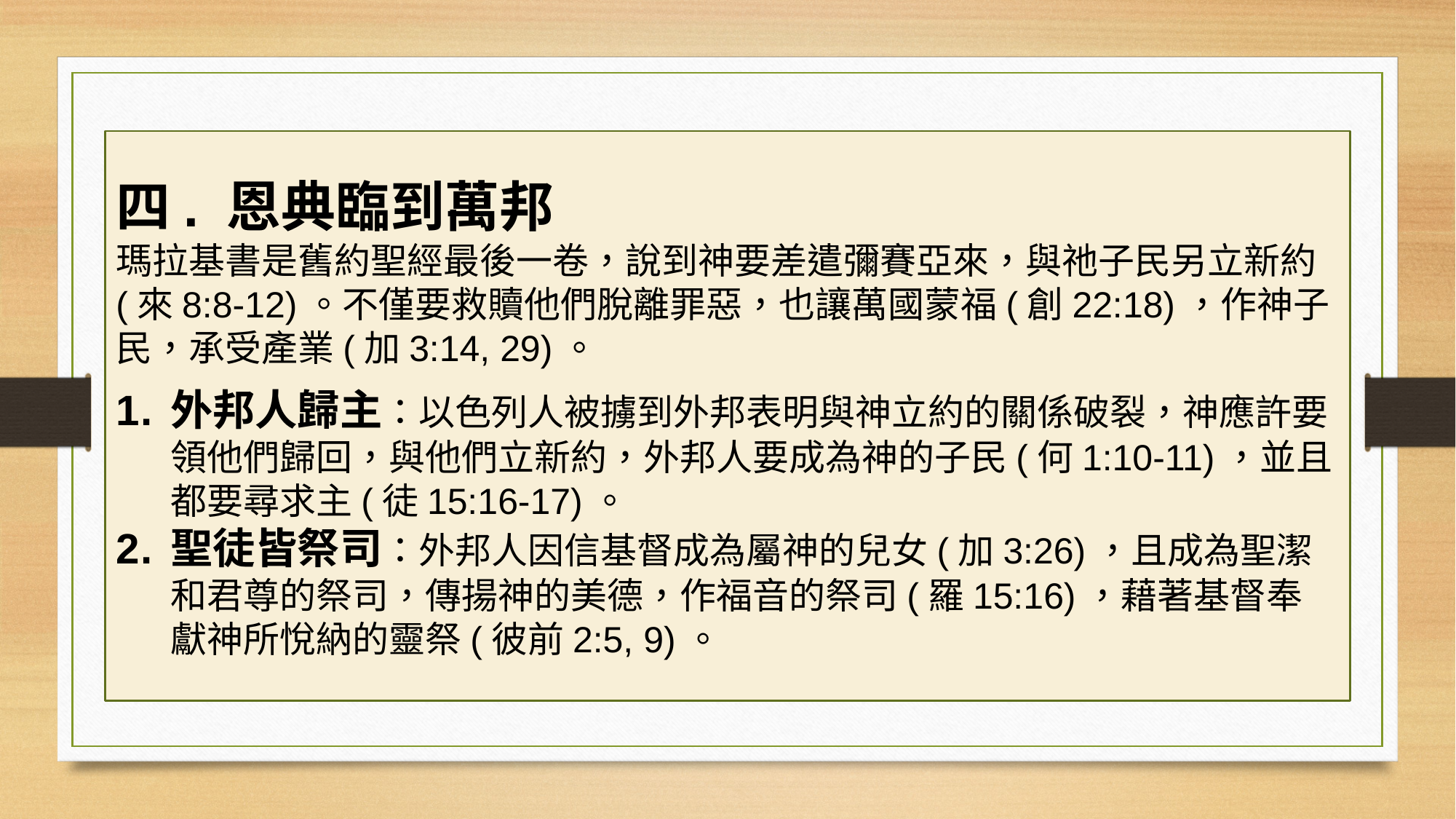

#
四. 恩典臨到萬邦
瑪拉基書是舊約聖經最後一卷，說到神要差遣彌賽亞來，與祂子民另立新約(來8:8-12)。不僅要救贖他們脫離罪惡，也讓萬國蒙福(創22:18)，作神子民，承受產業(加3:14, 29)。

外邦人歸主：以色列人被擄到外邦表明與神立約的關係破裂，神應許要領他們歸回，與他們立新約，外邦人要成為神的子民(何1:10-11)，並且都要尋求主(徒15:16-17)。
聖徒皆祭司：外邦人因信基督成為屬神的兒女(加3:26)，且成為聖潔和君尊的祭司，傳揚神的美德，作福音的祭司(羅15:16)，藉著基督奉獻神所悅納的靈祭(彼前2:5, 9)。